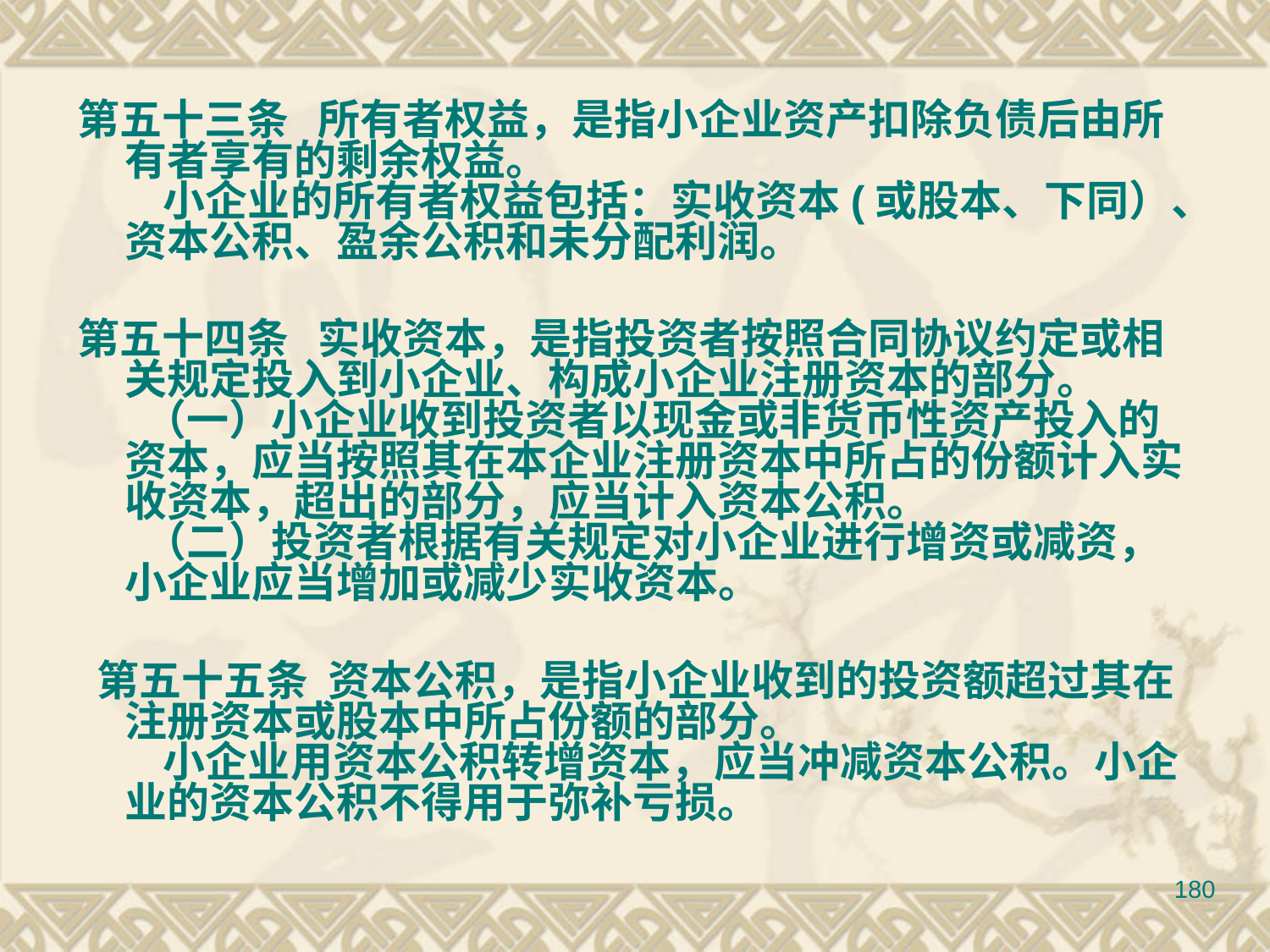

第五十三条   所有者权益，是指小企业资产扣除负债后由所有者享有的剩余权益。
    小企业的所有者权益包括：实收资本(或股本、下同）、资本公积、盈余公积和未分配利润。

第五十四条   实收资本，是指投资者按照合同协议约定或相关规定投入到小企业、构成小企业注册资本的部分。
  （一）小企业收到投资者以现金或非货币性资产投入的资本，应当按照其在本企业注册资本中所占的份额计入实收资本，超出的部分，应当计入资本公积。
  （二）投资者根据有关规定对小企业进行增资或减资，小企业应当增加或减少实收资本。

 第五十五条  资本公积，是指小企业收到的投资额超过其在注册资本或股本中所占份额的部分。
    小企业用资本公积转增资本，应当冲减资本公积。小企业的资本公积不得用于弥补亏损。
180